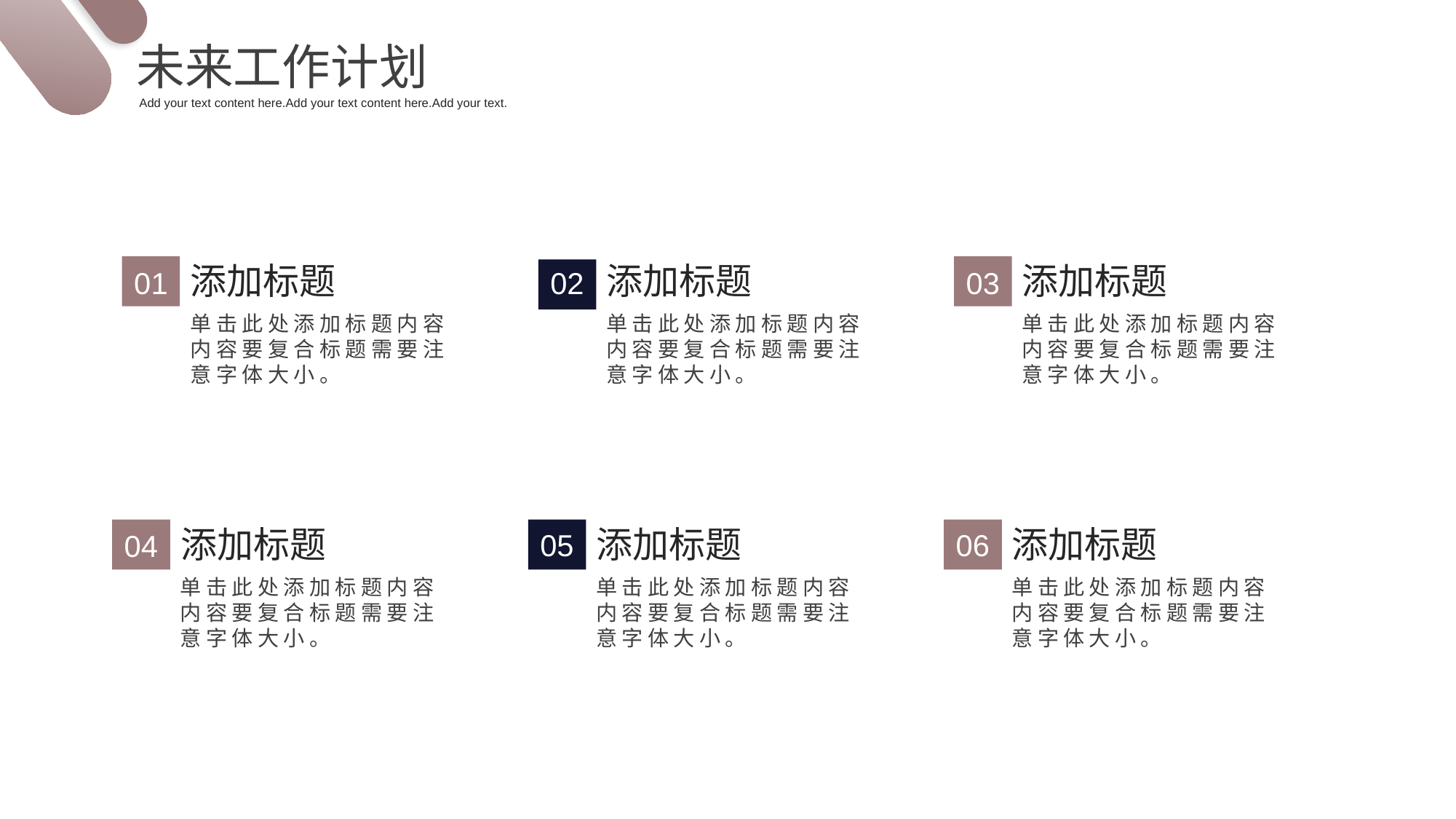

未来工作计划
Add your text content here.Add your text content here.Add your text.
添加标题
添加标题
添加标题

01

03
02

单击此处添加标题内容内容要复合标题需要注意字体大小。
单击此处添加标题内容内容要复合标题需要注意字体大小。
单击此处添加标题内容内容要复合标题需要注意字体大小。
添加标题
添加标题
添加标题

04

05

06
单击此处添加标题内容内容要复合标题需要注意字体大小。
单击此处添加标题内容内容要复合标题需要注意字体大小。
单击此处添加标题内容内容要复合标题需要注意字体大小。